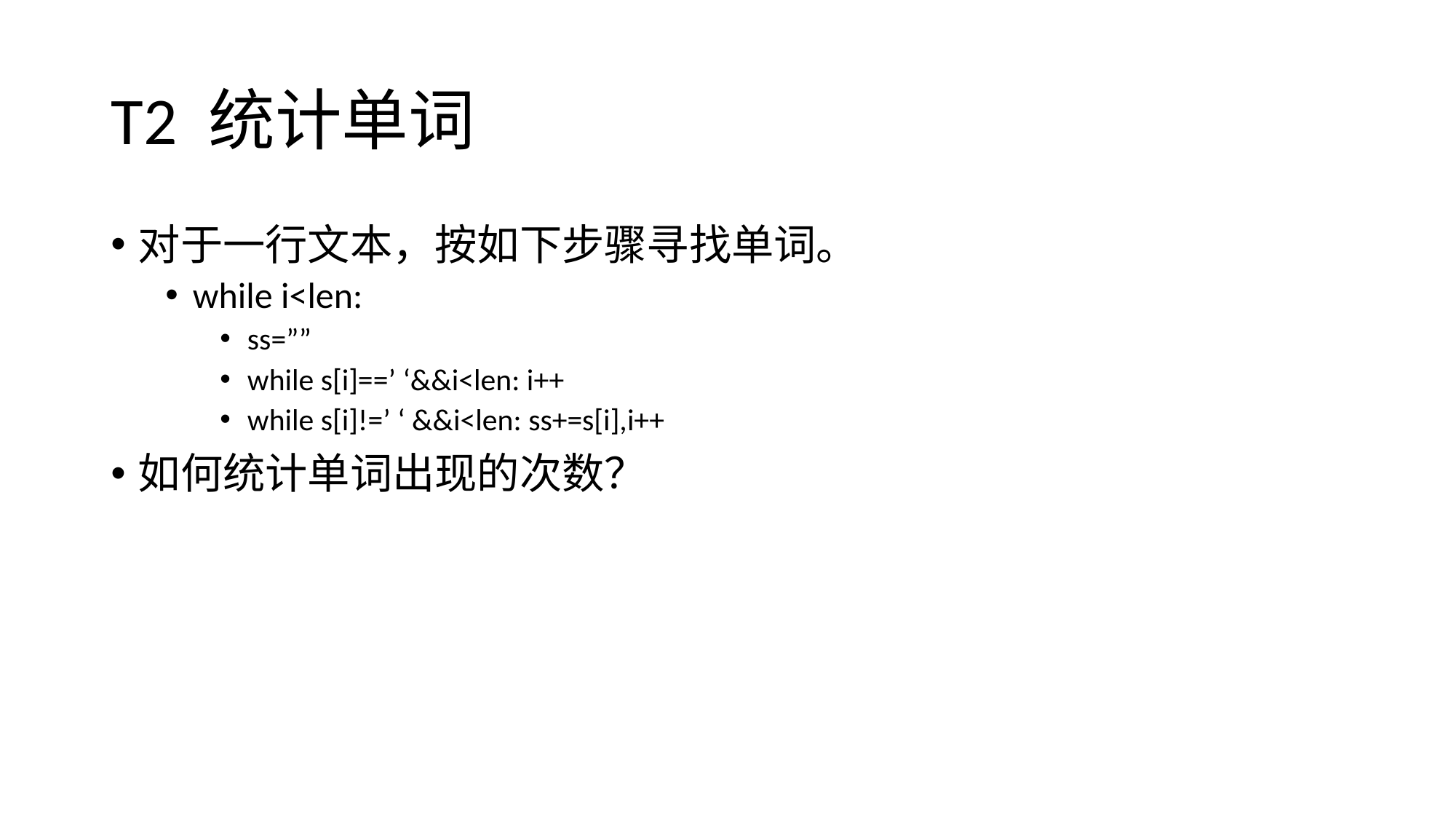

# T2 统计单词
对于一行文本，按如下步骤寻找单词。
while i<len:
ss=””
while s[i]==’ ‘&&i<len: i++
while s[i]!=’ ‘ &&i<len: ss+=s[i],i++
如何统计单词出现的次数？